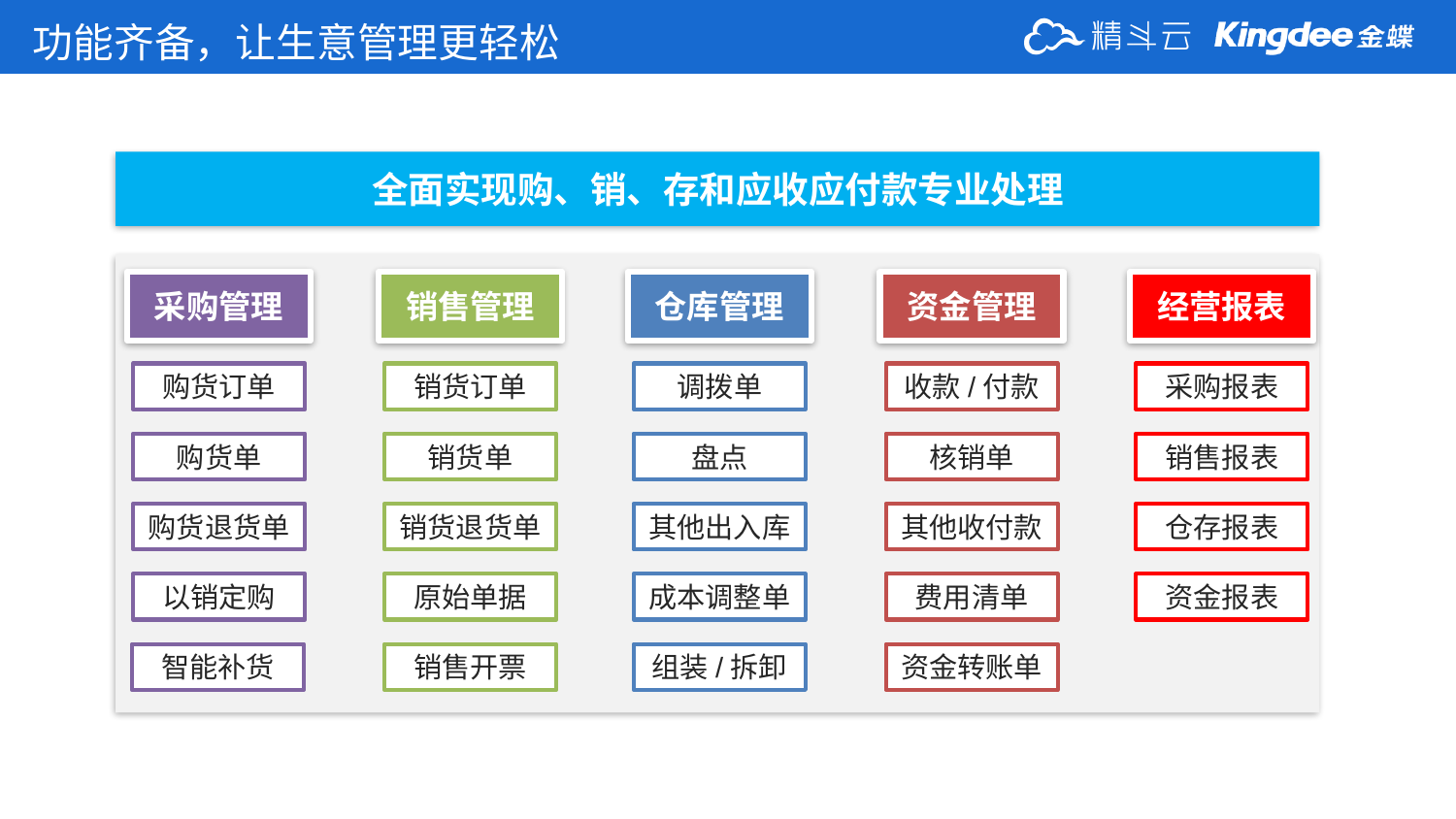

功能齐备，让生意管理更轻松
全面实现购、销、存和应收应付款专业处理

采购管理
销售管理
仓库管理
资金管理
经营报表
购货订单
销货订单
调拨单
收款/付款
采购报表
购货单
销货单
盘点
核销单
销售报表
购货退货单
销货退货单
其他出入库
其他收付款
仓存报表
以销定购
原始单据
成本调整单
费用清单
资金报表
智能补货
销售开票
组装/拆卸
资金转账单